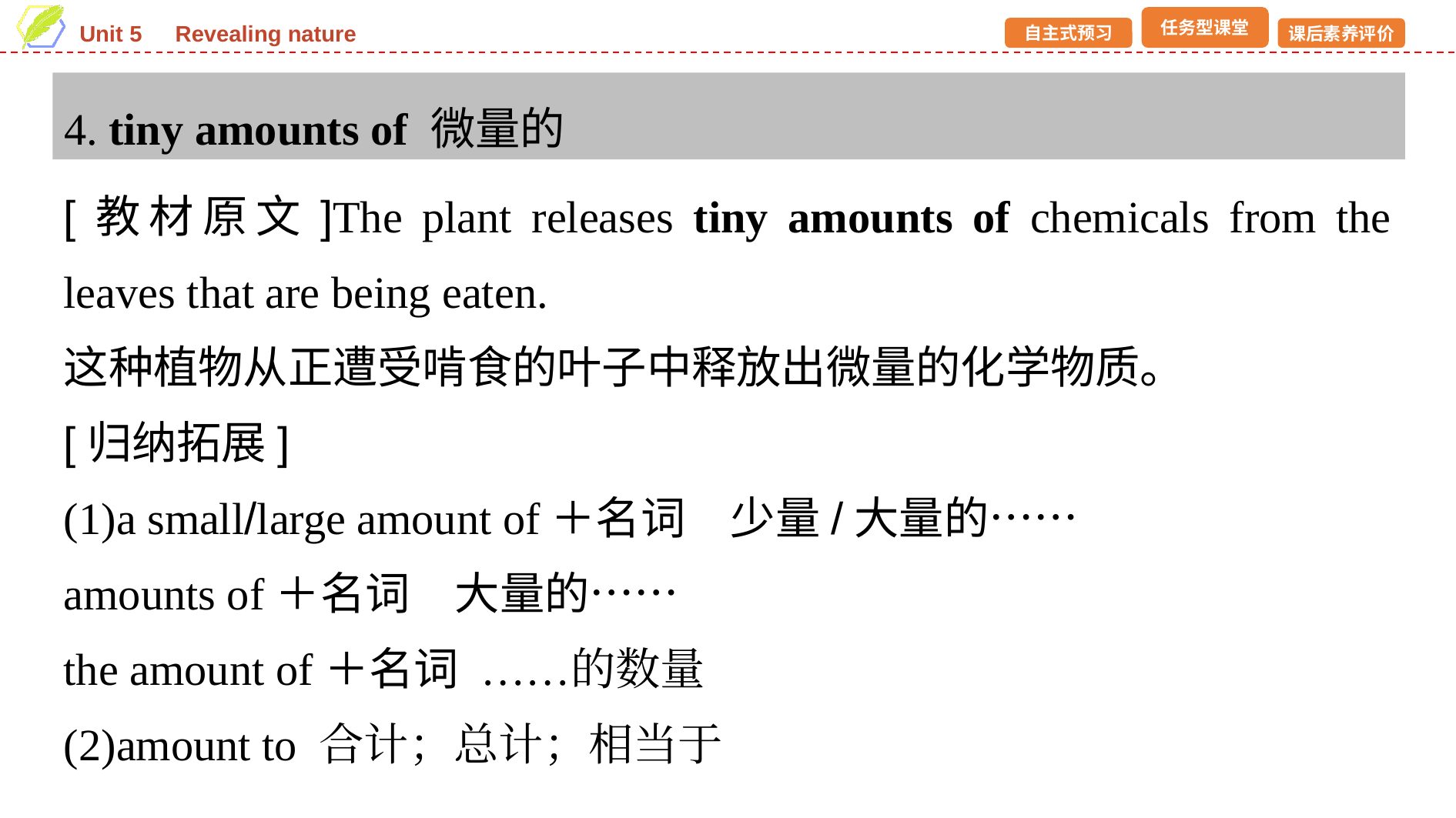

4. tiny amounts of 微量的
[教材原文]The plant releases tiny amounts of chemicals from the leaves that are being eaten.
这种植物从正遭受啃食的叶子中释放出微量的化学物质。
[归纳拓展]
(1)a small/large amount of＋名词　少量/大量的……
amounts of＋名词　大量的……
the amount of＋名词  ……的数量
(2)amount to 合计；总计；相当于